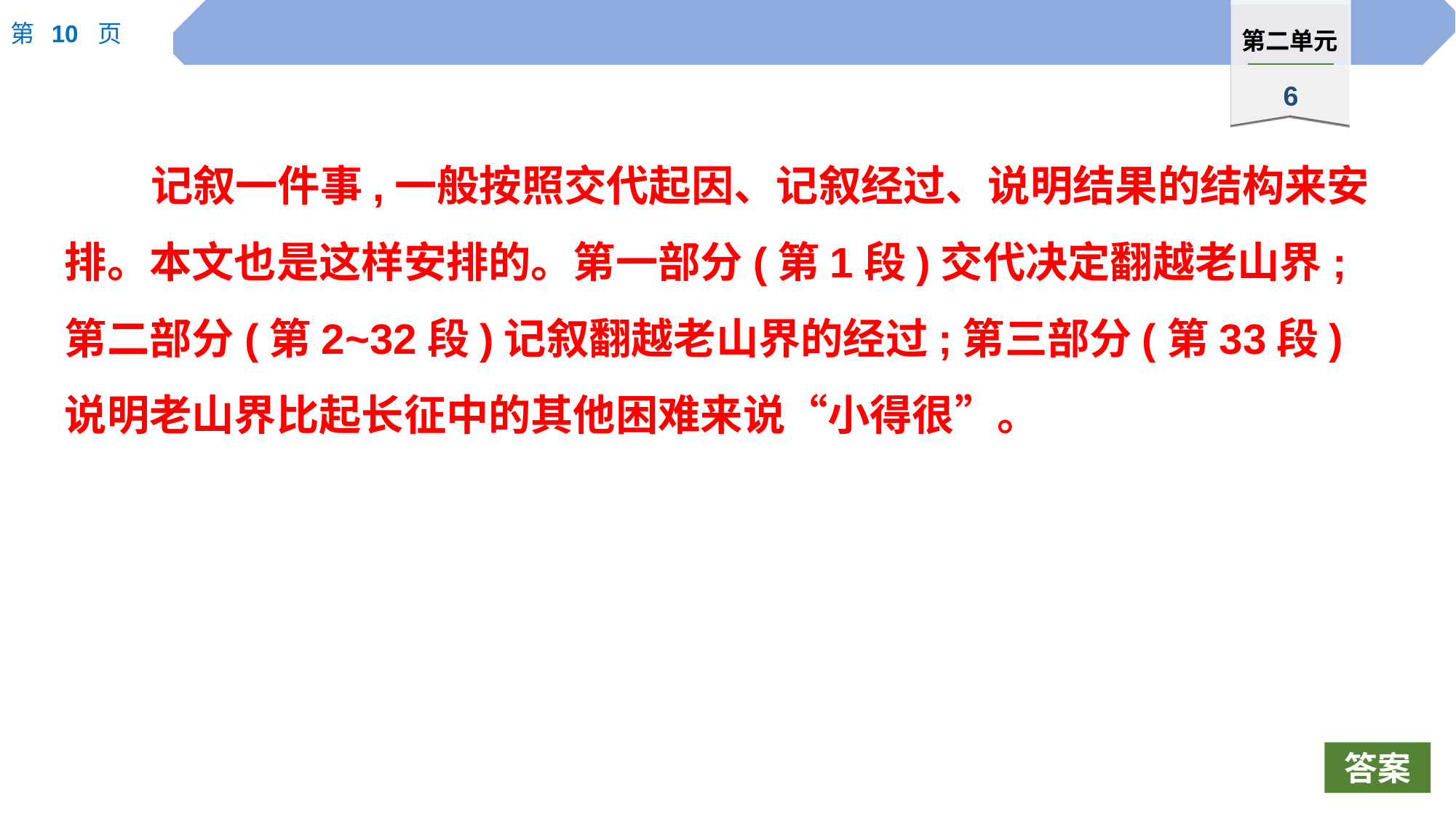

记叙一件事,一般按照交代起因、记叙经过、说明结果的结构来安排。本文也是这样安排的。第一部分(第1段)交代决定翻越老山界;第二部分(第2~32段)记叙翻越老山界的经过;第三部分(第33段)说明老山界比起长征中的其他困难来说“小得很”。
答案